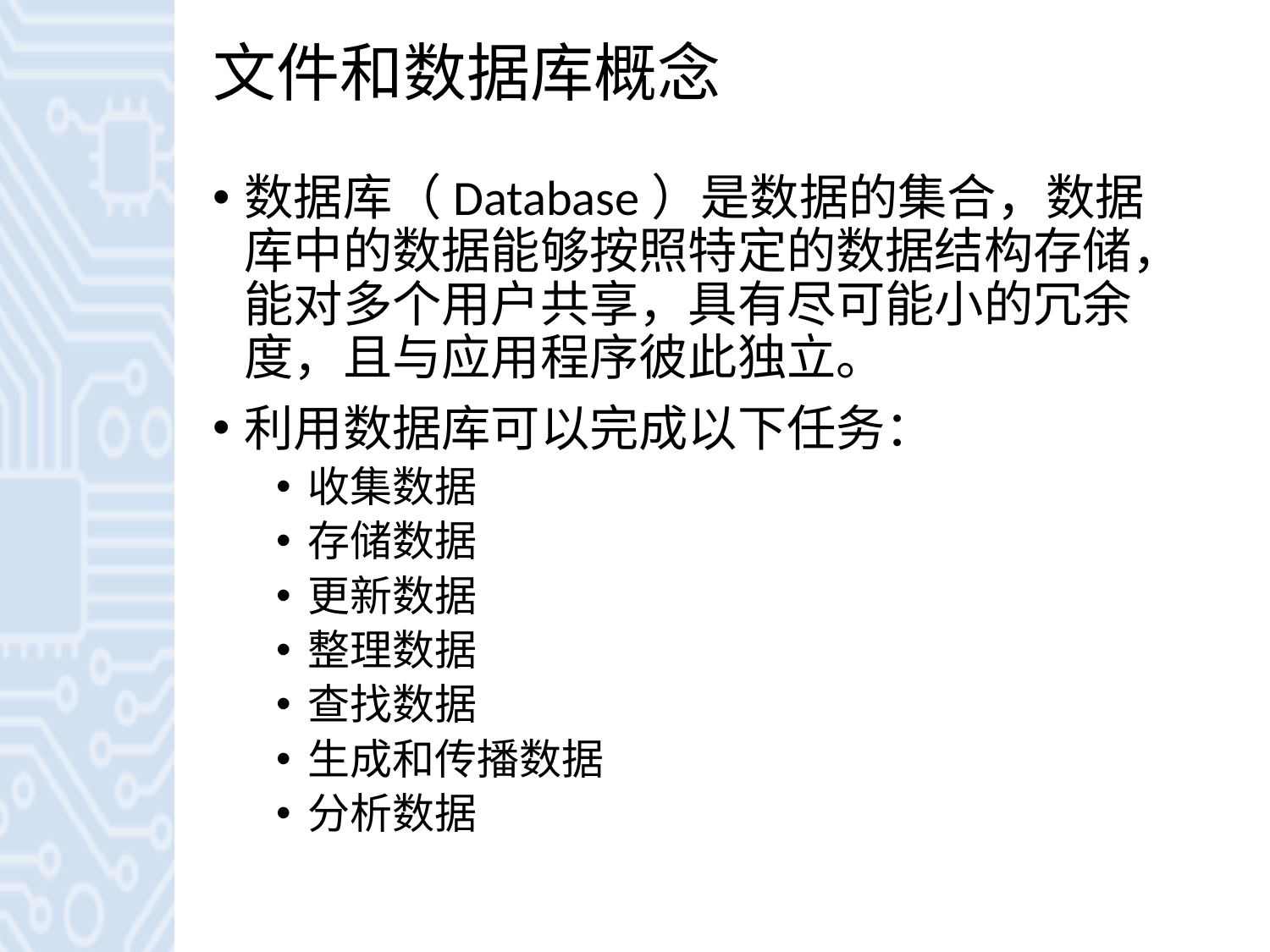

# 文件和数据库概念
数据库（Database）是数据的集合，数据库中的数据能够按照特定的数据结构存储，能对多个用户共享，具有尽可能小的冗余度，且与应用程序彼此独立。
利用数据库可以完成以下任务：
收集数据
存储数据
更新数据
整理数据
查找数据
生成和传播数据
分析数据